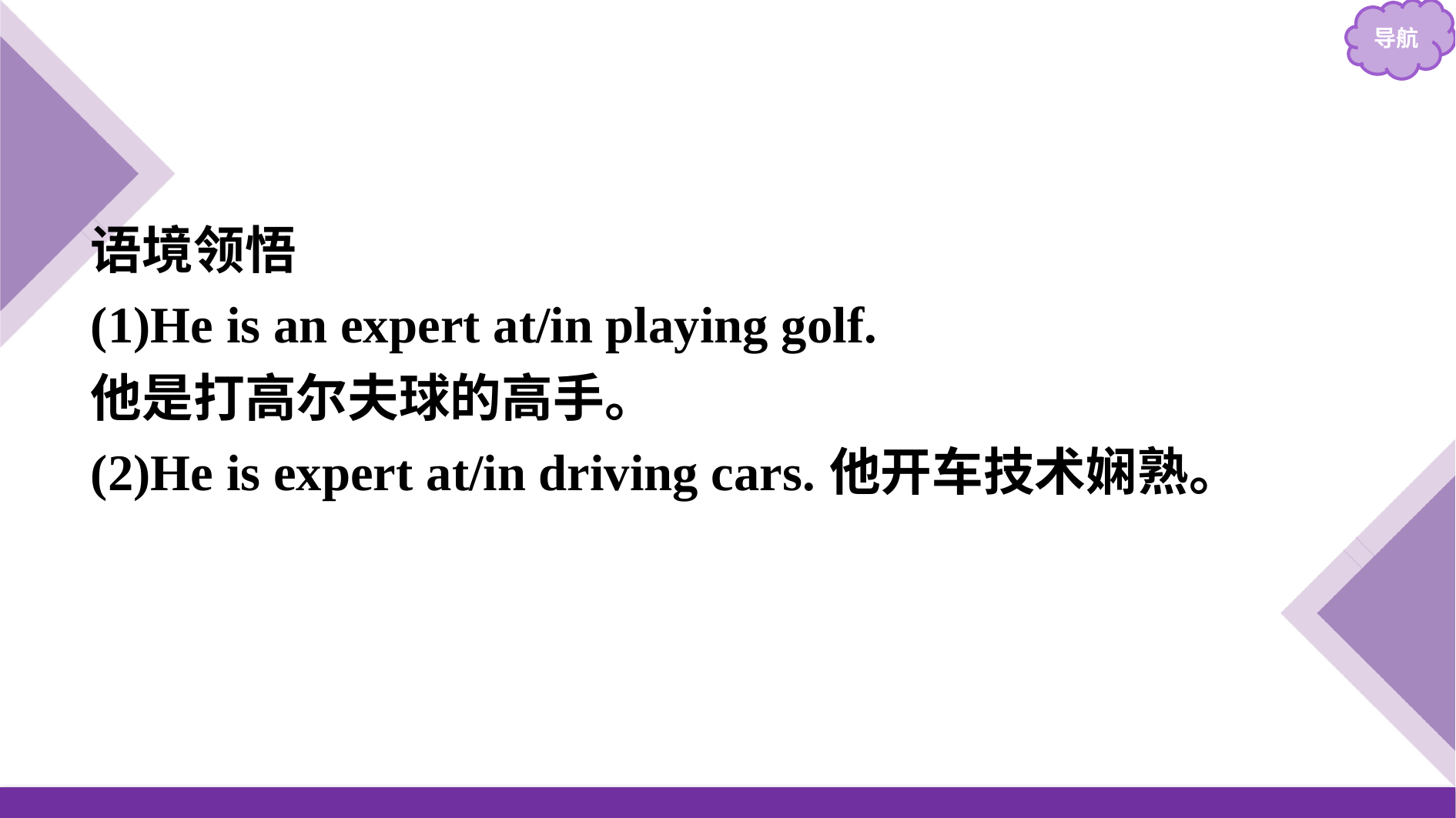

语境领悟
(1)He is an expert at/in playing golf.
他是打高尔夫球的高手。
(2)He is expert at/in driving cars.他开车技术娴熟。